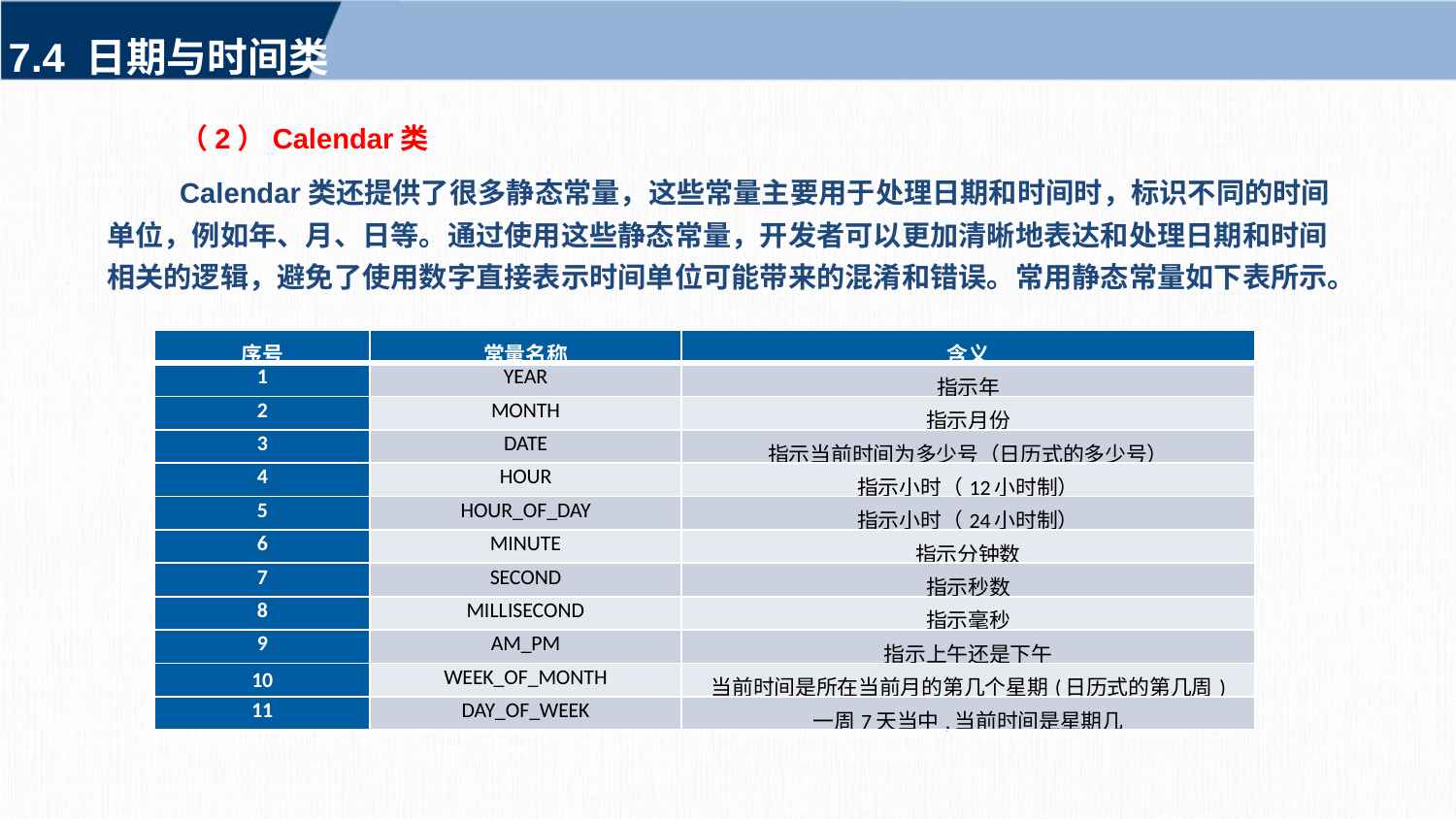

7.4 日期与时间类

（2）Calendar类
Calendar类还提供了很多静态常量，这些常量主要用于处理日期和时间时，标识不同的时间单位，例如年、月、日等。通过使用这些静态常量，开发者可以更加清晰地表达和处理日期和时间相关的逻辑，避免了使用数字直接表示时间单位可能带来的混淆和错误。常用静态常量如下表所示。
| 序号 | 常量名称 | 含义 |
| --- | --- | --- |
| 1 | YEAR | 指示年 |
| 2 | MONTH | 指示月份 |
| 3 | DATE | 指示当前时间为多少号（日历式的多少号） |
| 4 | HOUR | 指示小时（12小时制） |
| 5 | HOUR\_OF\_DAY | 指示小时（24小时制） |
| 6 | MINUTE | 指示分钟数 |
| 7 | SECOND | 指示秒数 |
| 8 | MILLISECOND | 指示毫秒 |
| 9 | AM\_PM | 指示上午还是下午 |
| 10 | WEEK\_OF\_MONTH | 当前时间是所在当前月的第几个星期(日历式的第几周) |
| 11 | DAY\_OF\_WEEK | 一周7天当中,当前时间是星期几 |